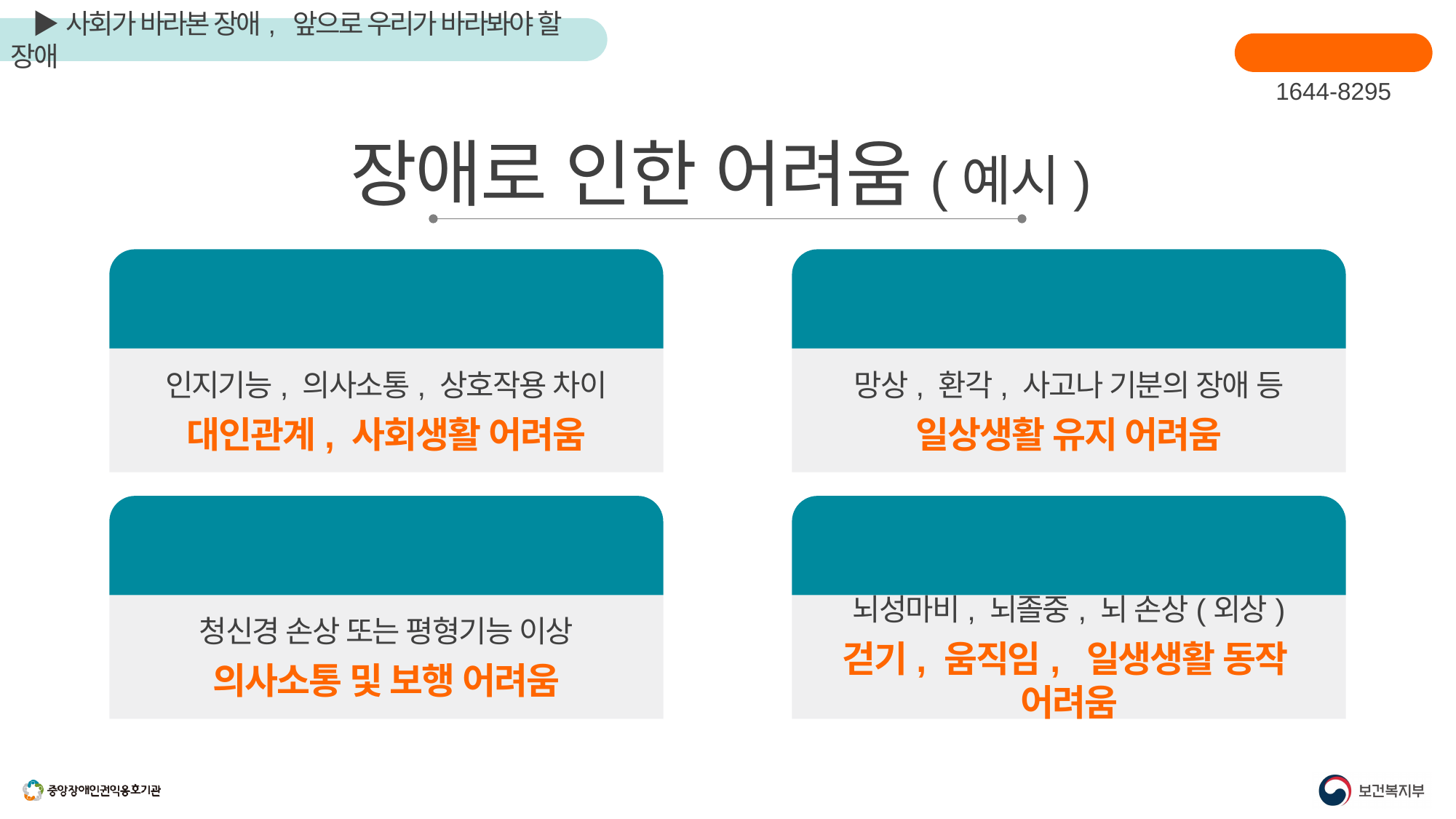

장애인학대신고
1644-8295
장애로 인한 어려움(예시)
발달장애인
(지적장애, 자폐성장애)
정신장애인
인지기능, 의사소통, 상호작용 차이
대인관계, 사회생활 어려움
망상, 환각, 사고나 기분의 장애 등
일상생활 유지 어려움
청각장애인
뇌병변장애인
청신경 손상 또는 평형기능 이상
의사소통 및 보행 어려움
뇌성마비, 뇌졸중, 뇌 손상(외상)
걷기, 움직임,  일생생활 동작  어려움